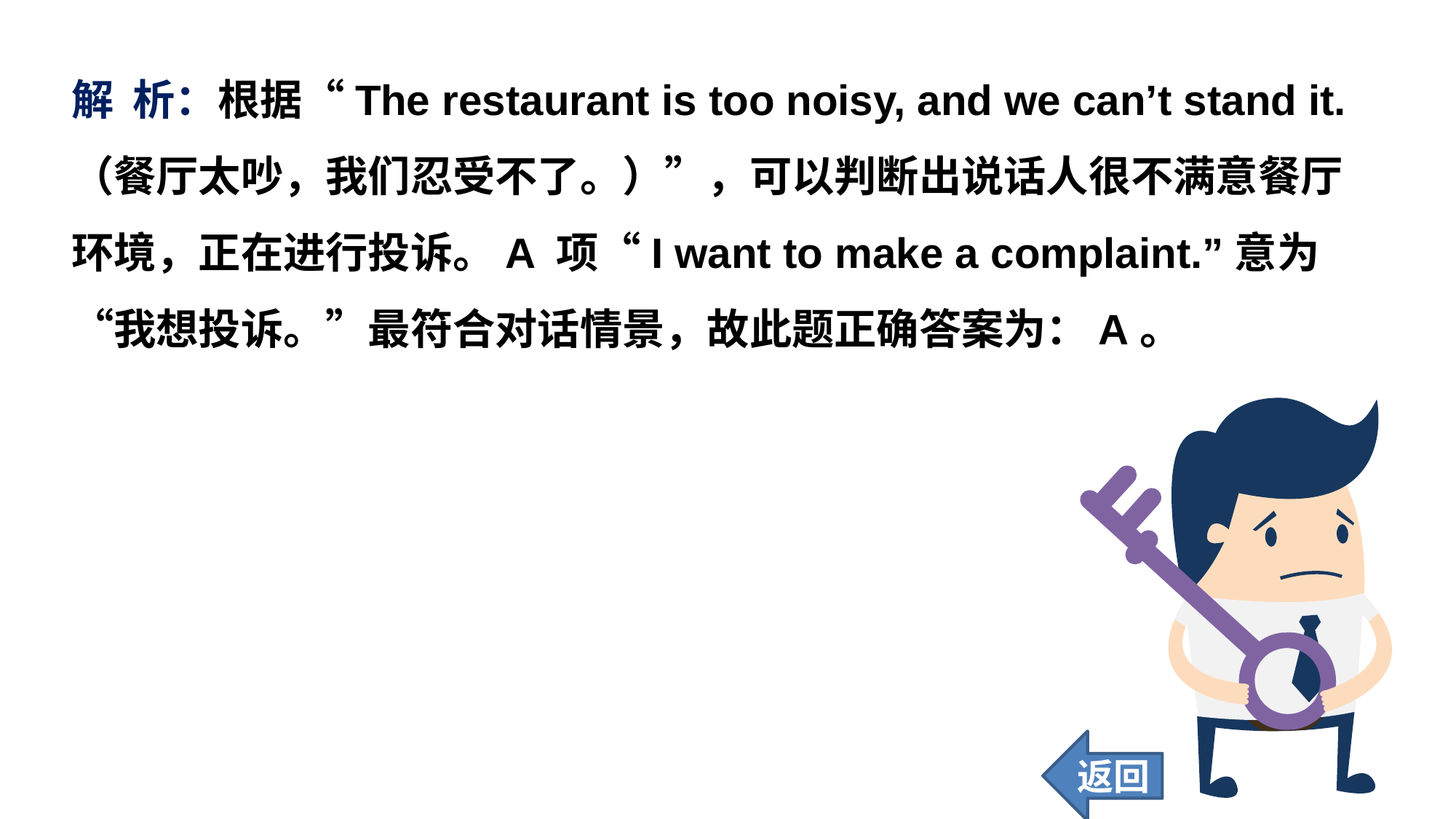

解  析：根据“The restaurant is too noisy, and we can’t stand it.（餐厅太吵，我们忍受不了。）”，可以判断出说话人很不满意餐厅环境，正在进行投诉。A 项“I want to make a complaint.”意为“我想投诉。”最符合对话情景，故此题正确答案为：A。

返回
90